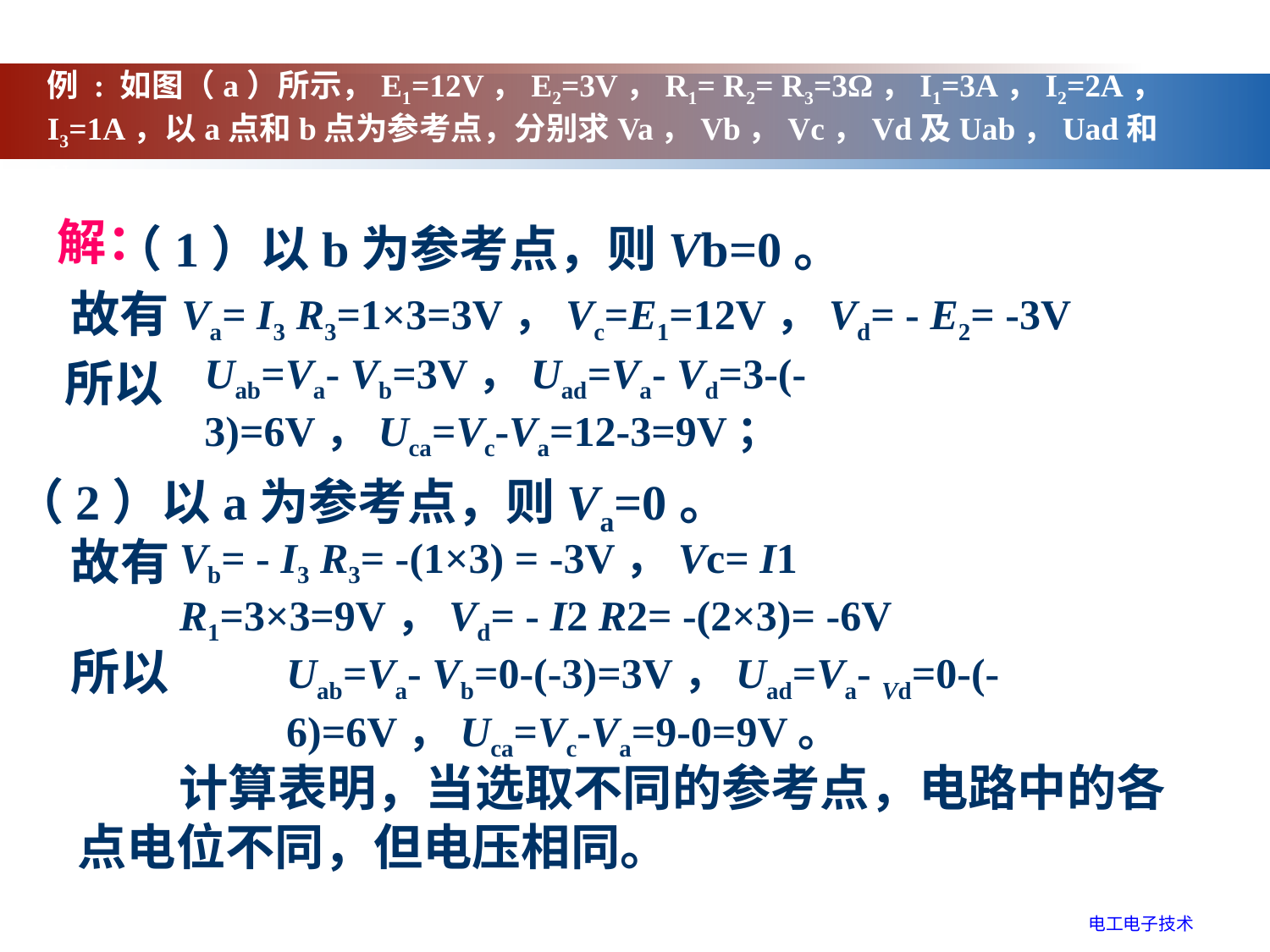

例 : 如图（a）所示，E1=12V，E2=3V，R1= R2= R3=3Ω，I1=3A，I2=2A，I3=1A，以a点和b点为参考点，分别求Va，Vb，Vc，Vd及Uab，Uad和Uca。
解：
（1）以b为参考点，则Vb=0。
故有
Va= I3 R3=1×3=3V，Vc=E1=12V，Vd= - E2= -3V

Uab=Va- Vb=3V，Uad=Va- Vd=3-(-3)=6V，Uca=Vc-Va=12-3=9V；
所以
（2）以a为参考点，则Va=0。
故有
Vb= - I3 R3= -(1×3) = -3V，Vc= I1 R1=3×3=9V，Vd= - I2 R2= -(2×3)= -6V
所以
Uab=Va- Vb=0-(-3)=3V，Uad=Va- Vd=0-(-6)=6V，Uca=Vc-Va=9-0=9V。
        计算表明，当选取不同的参考点，电路中的各点电位不同，但电压相同。
电工电子技术